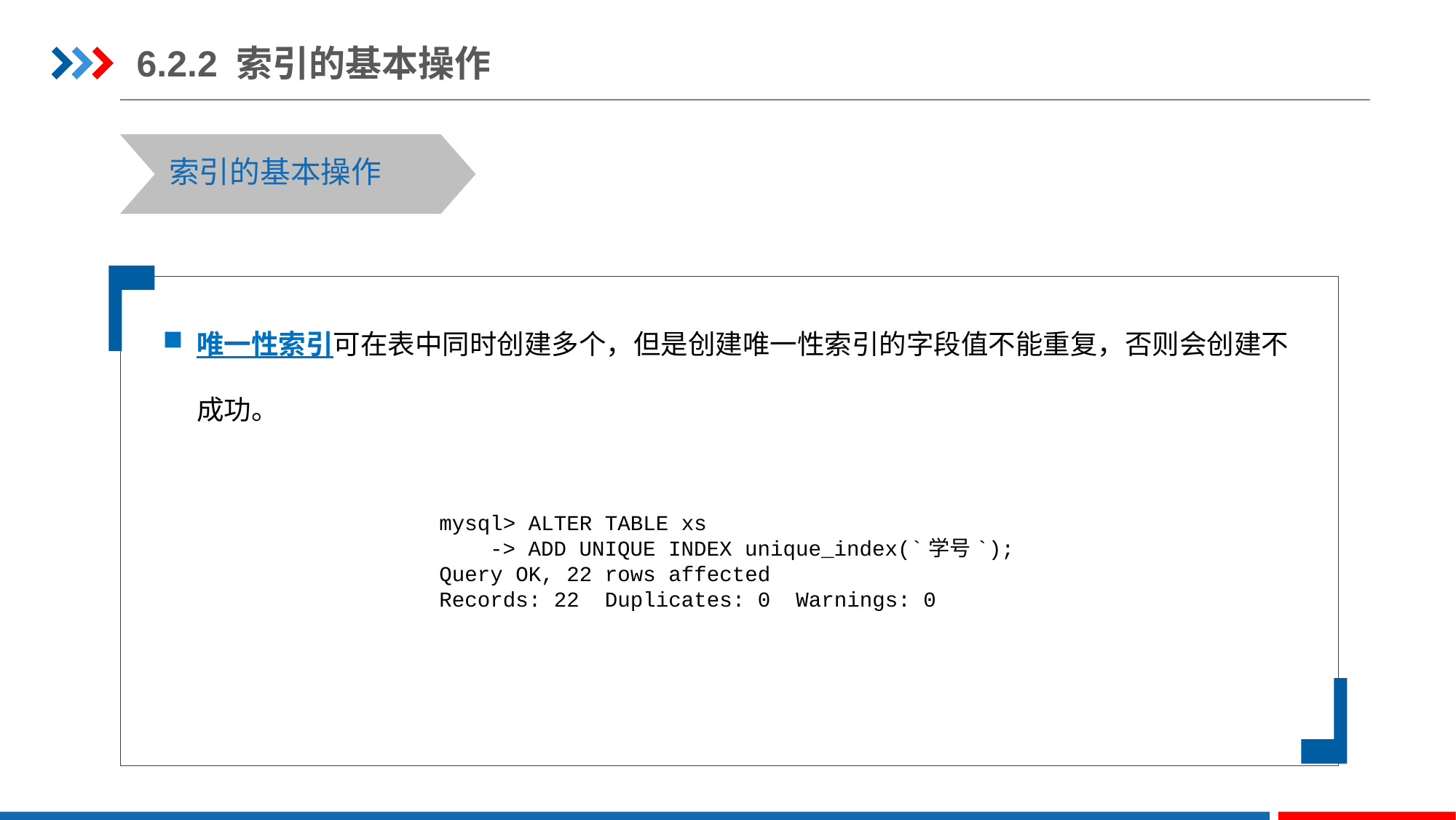

6.2.2 索引的基本操作

索引的基本操作

唯一性索引可在表中同时创建多个，但是创建唯一性索引的字段值不能重复，否则会创建不成功。

mysql> ALTER TABLE xs
    -> ADD UNIQUE INDEX unique_index(`学号`);
Query OK, 22 rows affected
Records: 22  Duplicates: 0  Warnings: 0